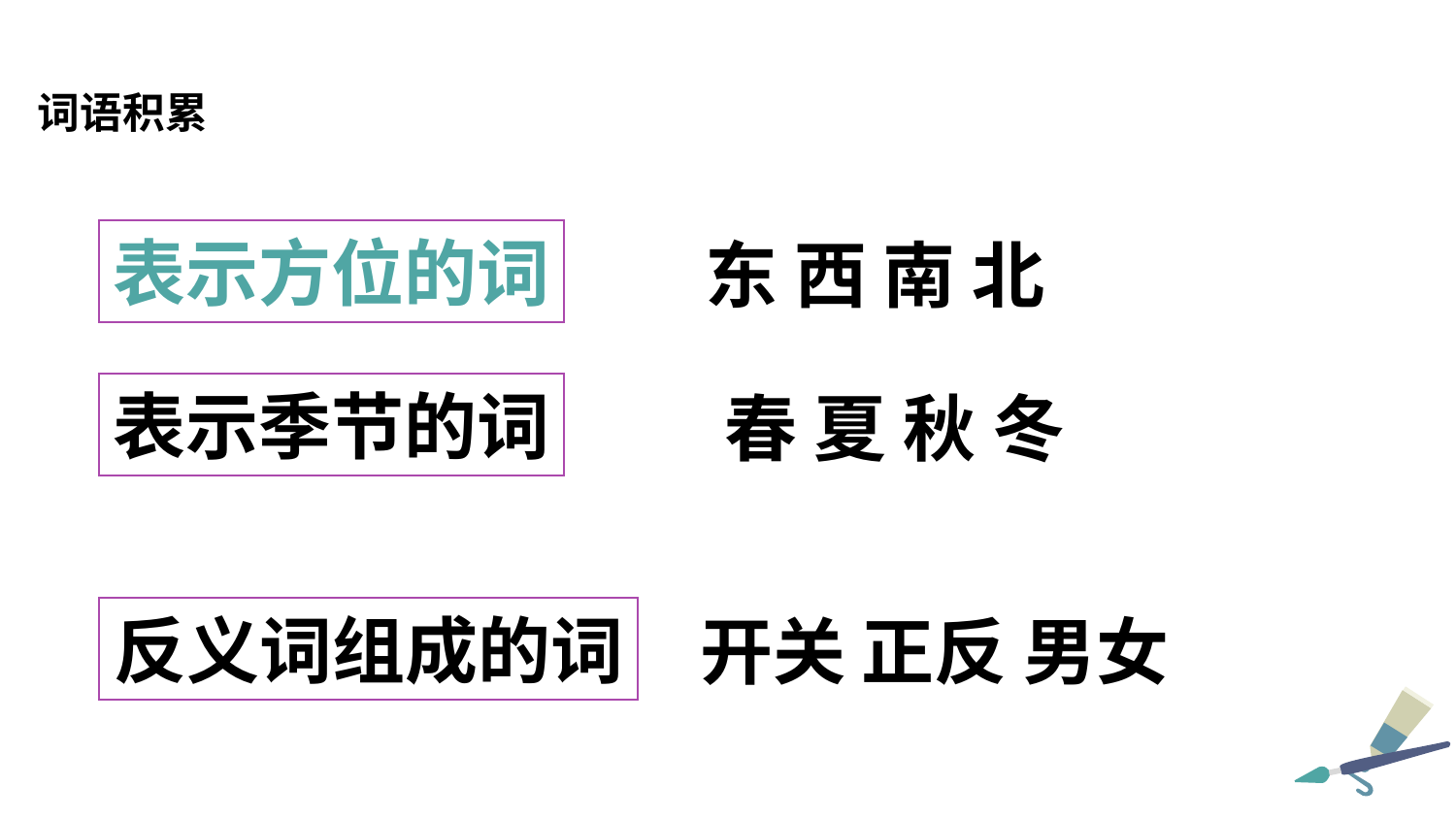

词语积累
表示方位的词
东 西 南 北
表示季节的词
春 夏 秋 冬
反义词组成的词
开关 正反 男女